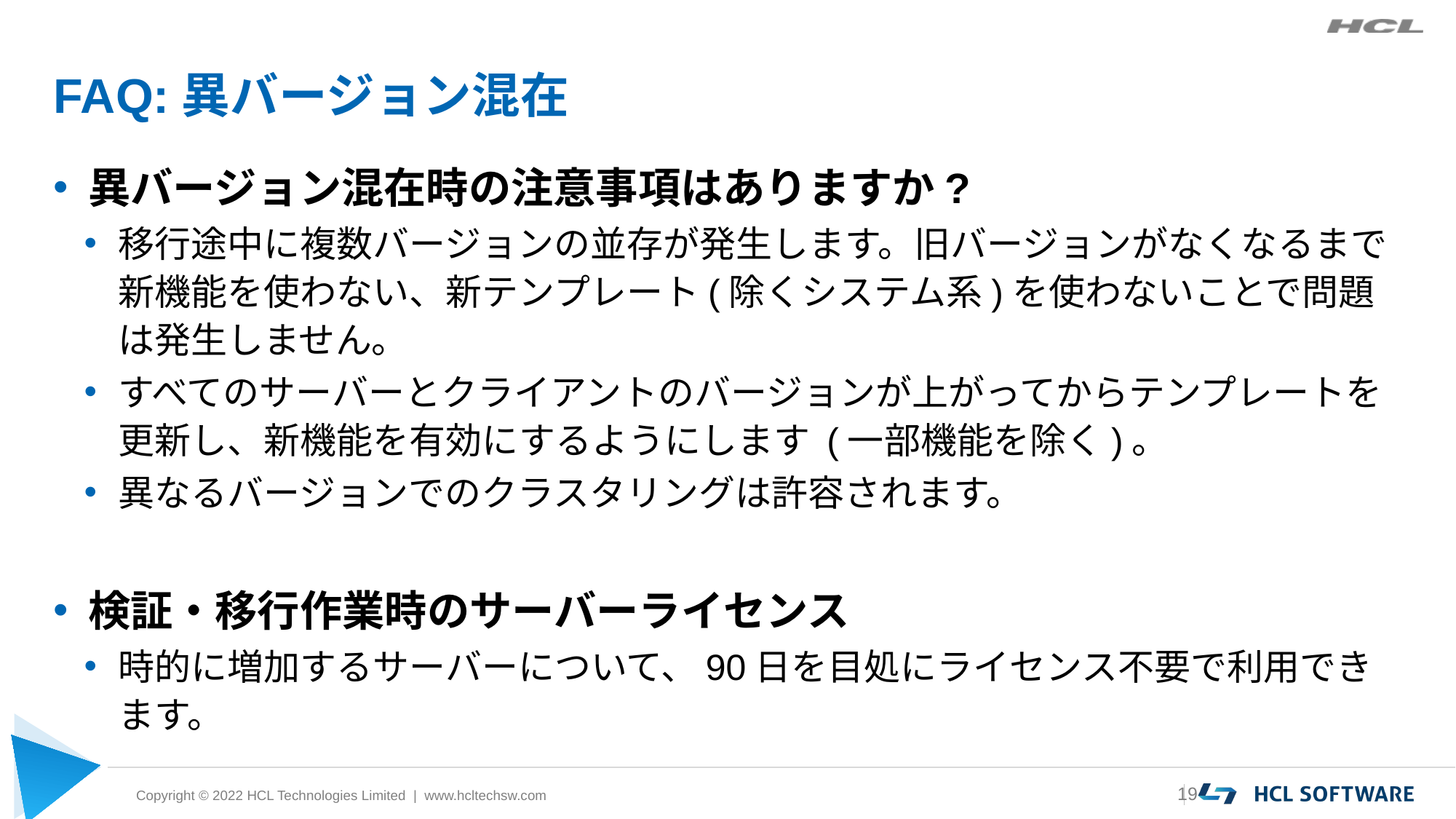

# FAQ:異バージョン混在
異バージョン混在時の注意事項はありますか?
移行途中に複数バージョンの並存が発生します。旧バージョンがなくなるまで新機能を使わない、新テンプレート(除くシステム系)を使わないことで問題は発生しません。
すべてのサーバーとクライアントのバージョンが上がってからテンプレートを更新し、新機能を有効にするようにします (一部機能を除く)。
異なるバージョンでのクラスタリングは許容されます。

検証・移行作業時のサーバーライセンス
時的に増加するサーバーについて、90日を目処にライセンス不要で利用できます。